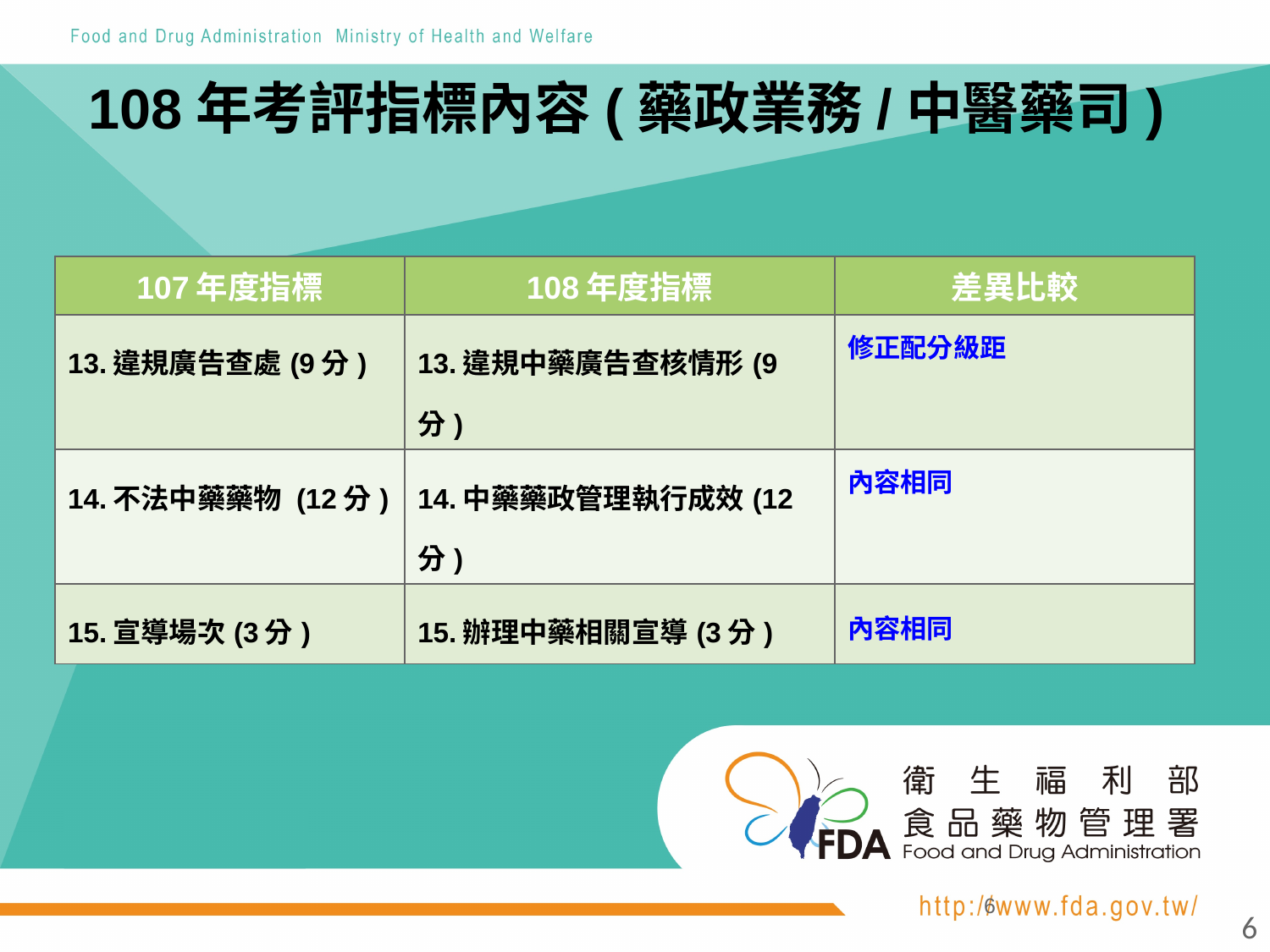

# 108年考評指標內容(藥政業務/中醫藥司)
| 107年度指標 | 108年度指標 | 差異比較 |
| --- | --- | --- |
| 13.違規廣告查處(9分) | 13.違規中藥廣告查核情形(9分) | 修正配分級距 |
| 14.不法中藥藥物 (12分) | 14.中藥藥政管理執行成效(12分) | 內容相同 |
| 15.宣導場次(3分) | 15.辦理中藥相關宣導(3分) | 內容相同 |
6